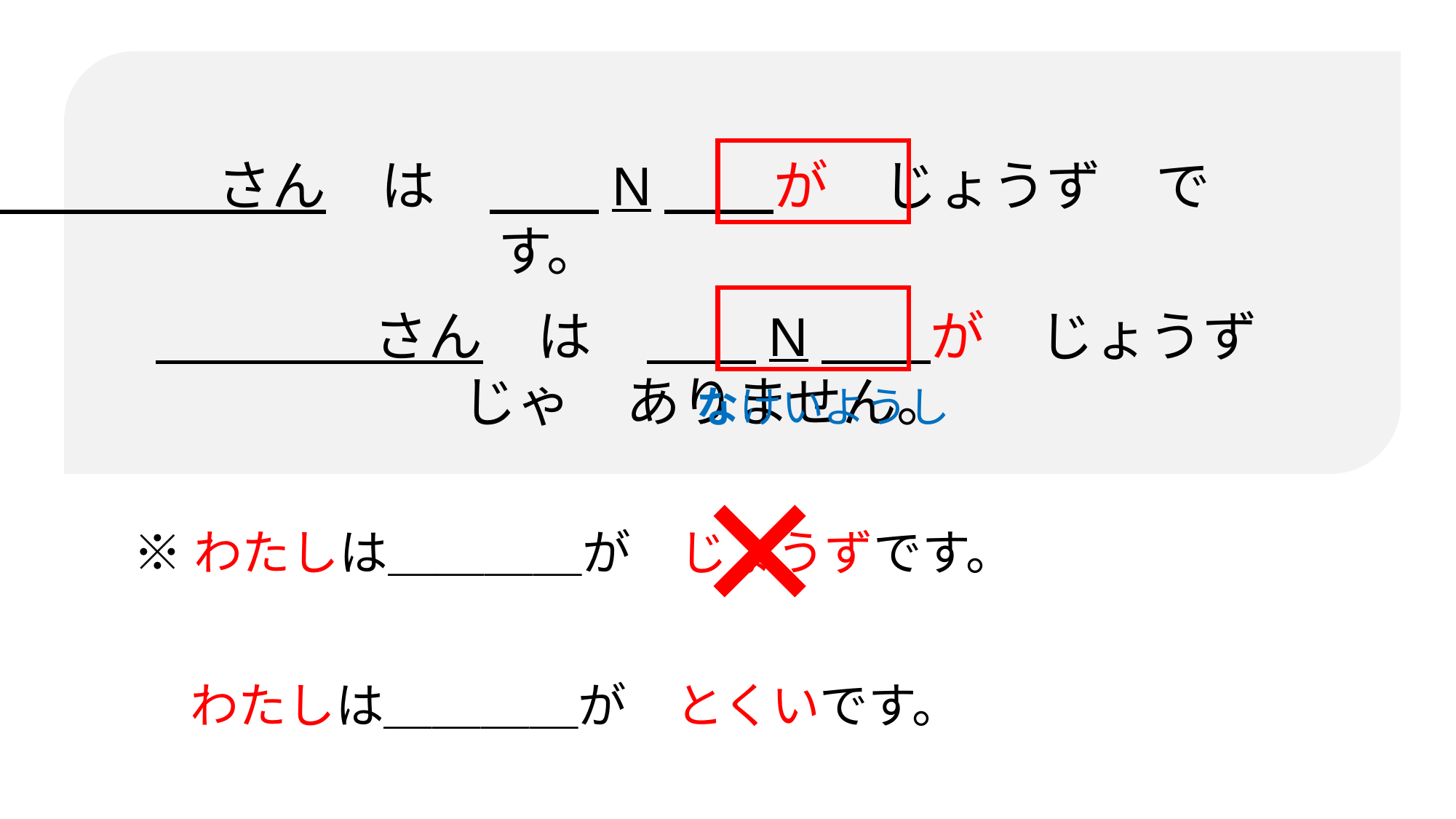

さん　は　　　N　　が　じょうず　です。

　　　　さん　は　　　N　　が　じょうず　じゃ　ありません。
なけいようし

※わたしは＿＿＿＿が　じょうずです。
わたしは＿＿＿＿が　とくいです。